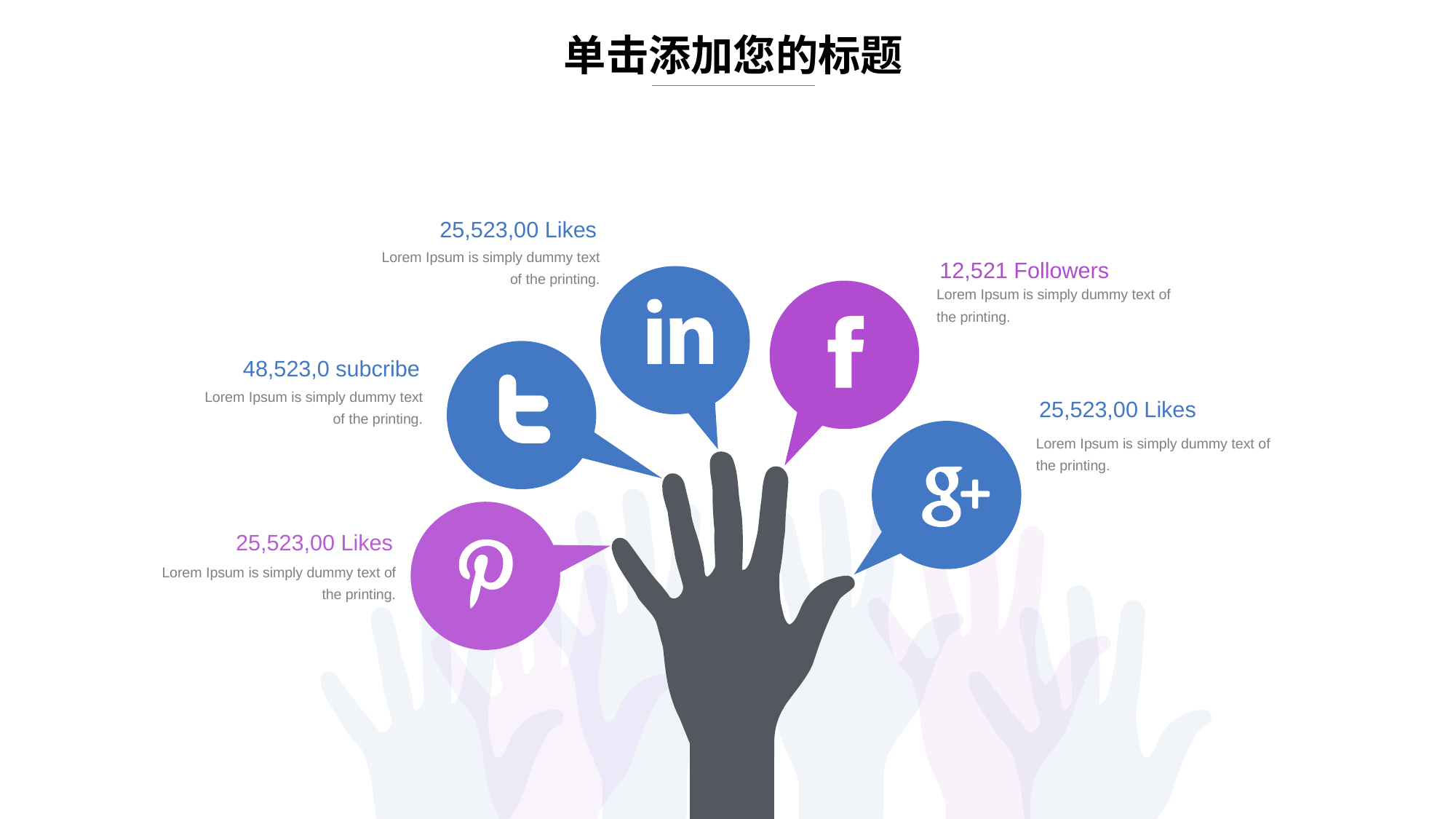

单击添加您的标题
25,523,00 Likes
Lorem Ipsum is simply dummy text of the printing.
12,521 Followers

Lorem Ipsum is simply dummy text of the printing.

48,523,0 subcribe

Lorem Ipsum is simply dummy text of the printing.
25,523,00 Likes

Lorem Ipsum is simply dummy text of the printing.

25,523,00 Likes

Lorem Ipsum is simply dummy text of the printing.